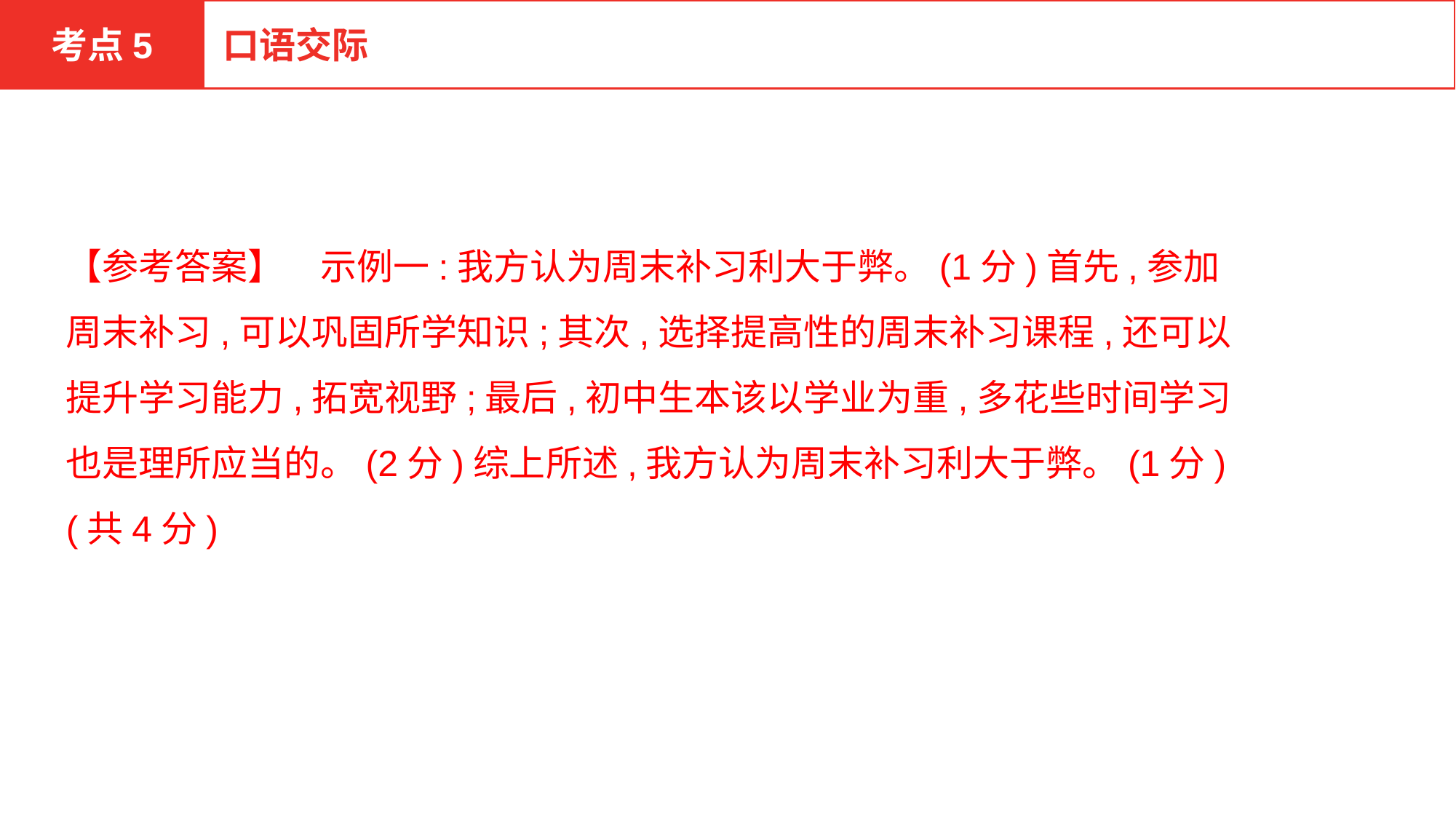

考点5
口语交际
【参考答案】　示例一:我方认为周末补习利大于弊。(1分)首先,参加周末补习,可以巩固所学知识;其次,选择提高性的周末补习课程,还可以提升学习能力,拓宽视野;最后,初中生本该以学业为重,多花些时间学习也是理所应当的。(2分)综上所述,我方认为周末补习利大于弊。(1分)(共4分)